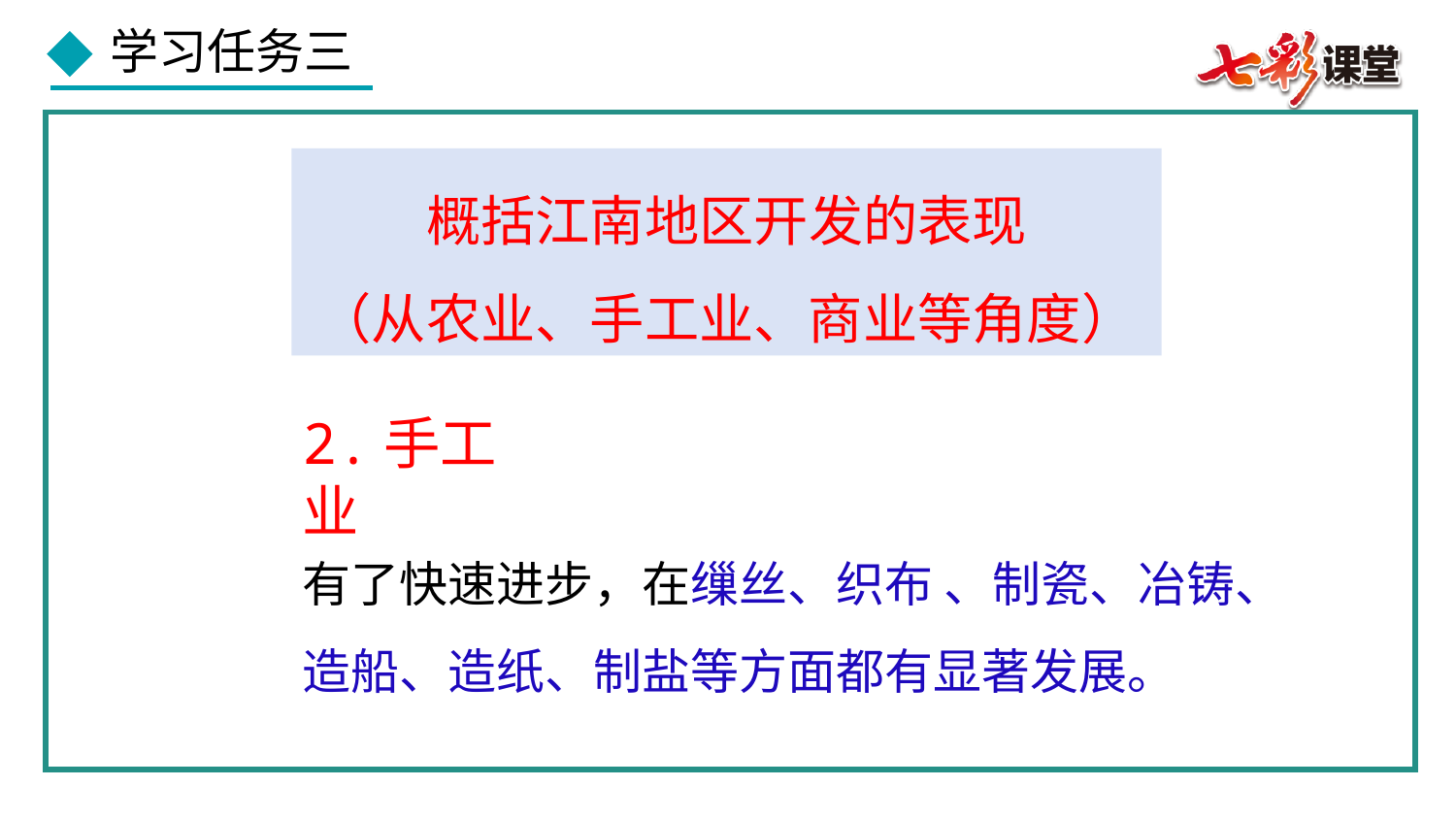

概括江南地区开发的表现
（从农业、手工业、商业等角度）
2.手工业
有了快速进步，在缫丝、织布 、制瓷、冶铸、造船、造纸、制盐等方面都有显著发展。